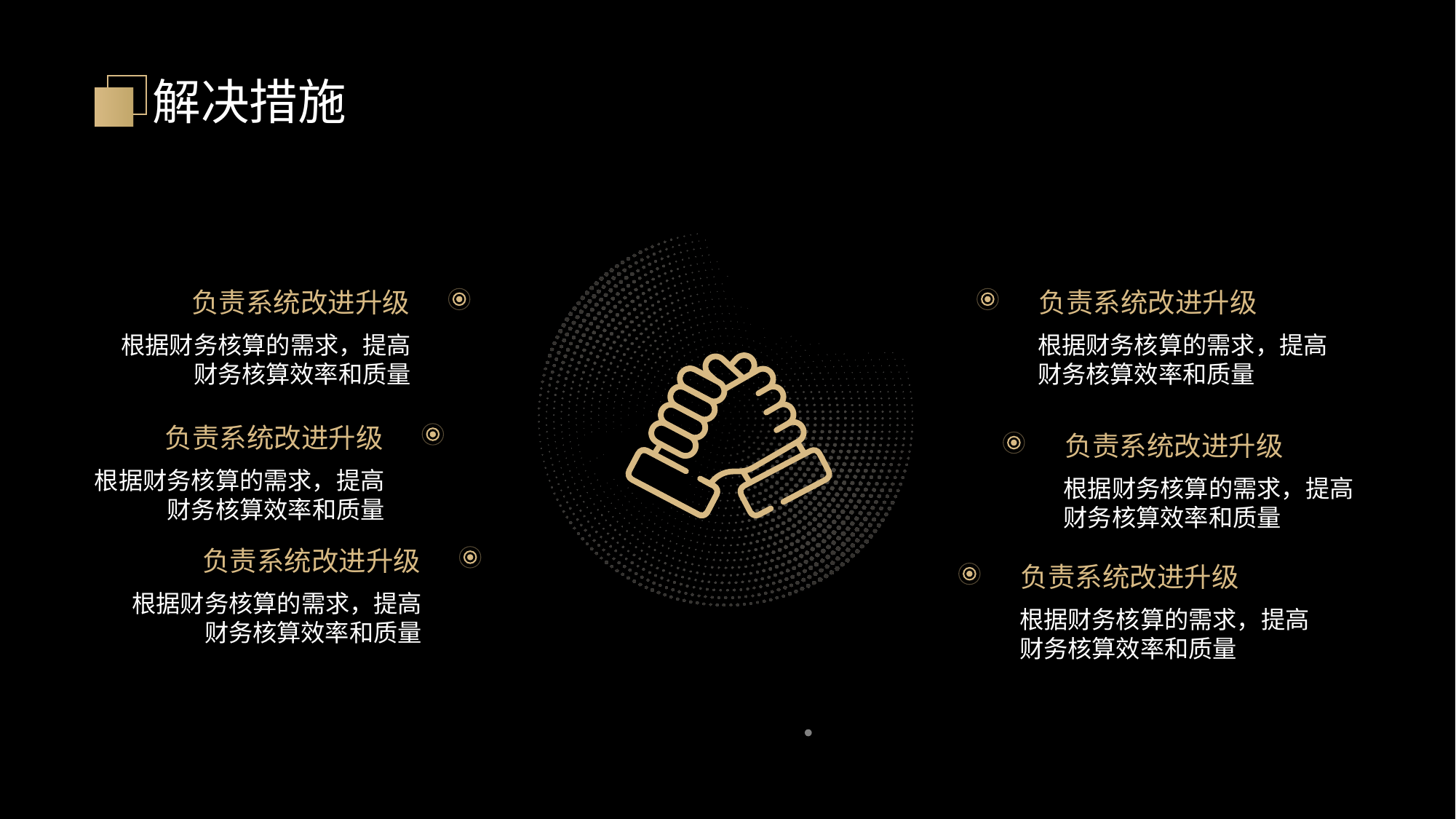

解决措施

负责系统改进升级
根据财务核算的需求，提高财务核算效率和质量

负责系统改进升级
根据财务核算的需求，提高财务核算效率和质量

负责系统改进升级
根据财务核算的需求，提高财务核算效率和质量

负责系统改进升级
根据财务核算的需求，提高财务核算效率和质量

负责系统改进升级
根据财务核算的需求，提高财务核算效率和质量

负责系统改进升级
根据财务核算的需求，提高财务核算效率和质量